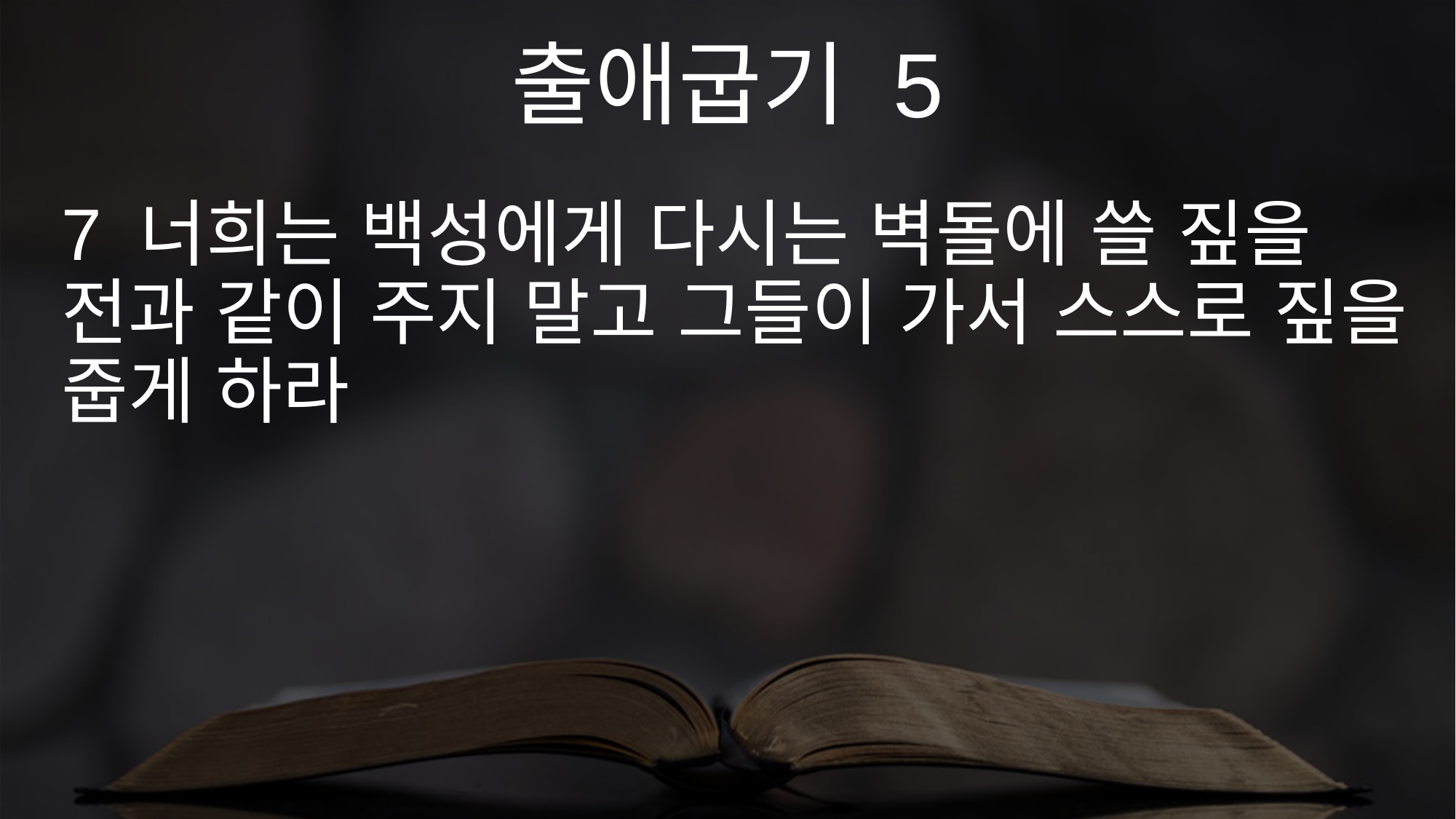

출애굽기 5
7 너희는 백성에게 다시는 벽돌에 쓸 짚을 전과 같이 주지 말고 그들이 가서 스스로 짚을 줍게 하라